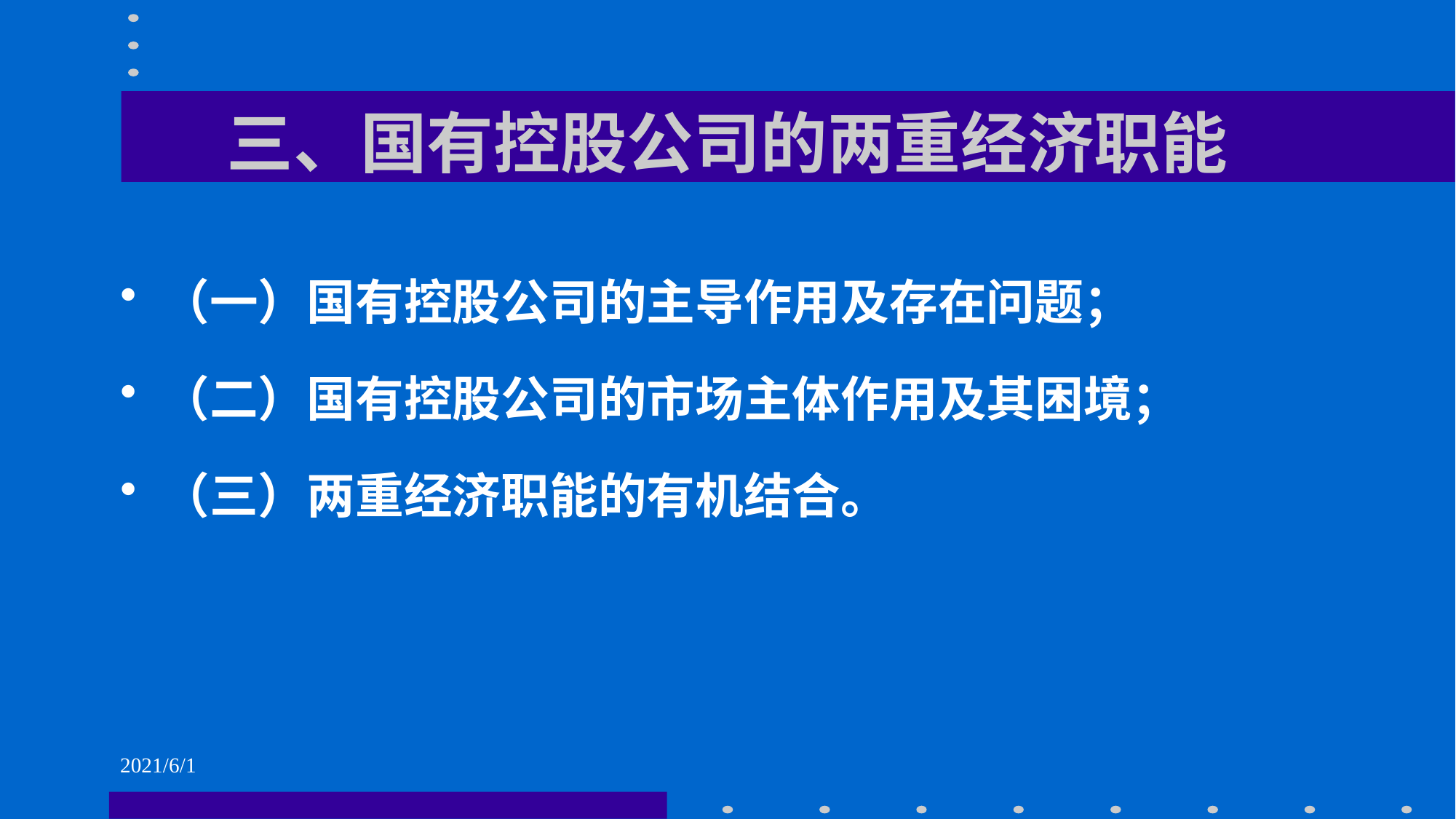

# 三、国有控股公司的两重经济职能
（一）国有控股公司的主导作用及存在问题；
（二）国有控股公司的市场主体作用及其困境；
（三）两重经济职能的有机结合。

2021/6/1